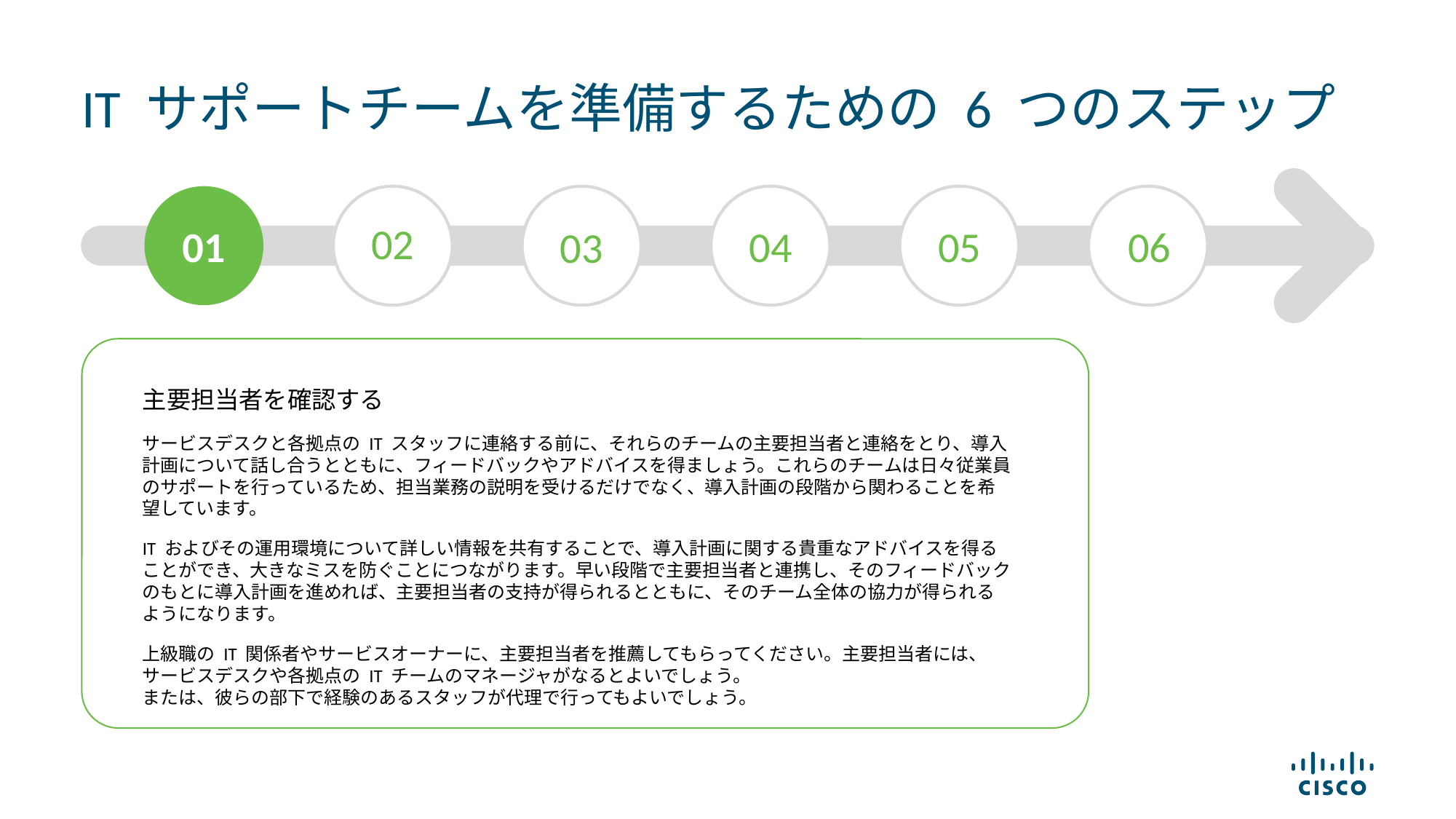

# IT サポートチームを準備するための 6 つのステップ

02
01
04
05
06
03

主要担当者を確認する
サービスデスクと各拠点の IT スタッフに連絡する前に、それらのチームの主要担当者と連絡をとり、導入計画について話し合うとともに、フィードバックやアドバイスを得ましょう。これらのチームは日々従業員のサポートを行っているため、担当業務の説明を受けるだけでなく、導入計画の段階から関わることを希望しています。
IT およびその運用環境について詳しい情報を共有することで、導入計画に関する貴重なアドバイスを得ることができ、大きなミスを防ぐことにつながります。早い段階で主要担当者と連携し、そのフィードバックのもとに導入計画を進めれば、主要担当者の支持が得られるとともに、そのチーム全体の協力が得られるようになります。
上級職の IT 関係者やサービスオーナーに、主要担当者を推薦してもらってください。主要担当者には、サービスデスクや各拠点の IT チームのマネージャがなるとよいでしょう。
または、彼らの部下で経験のあるスタッフが代理で行ってもよいでしょう。